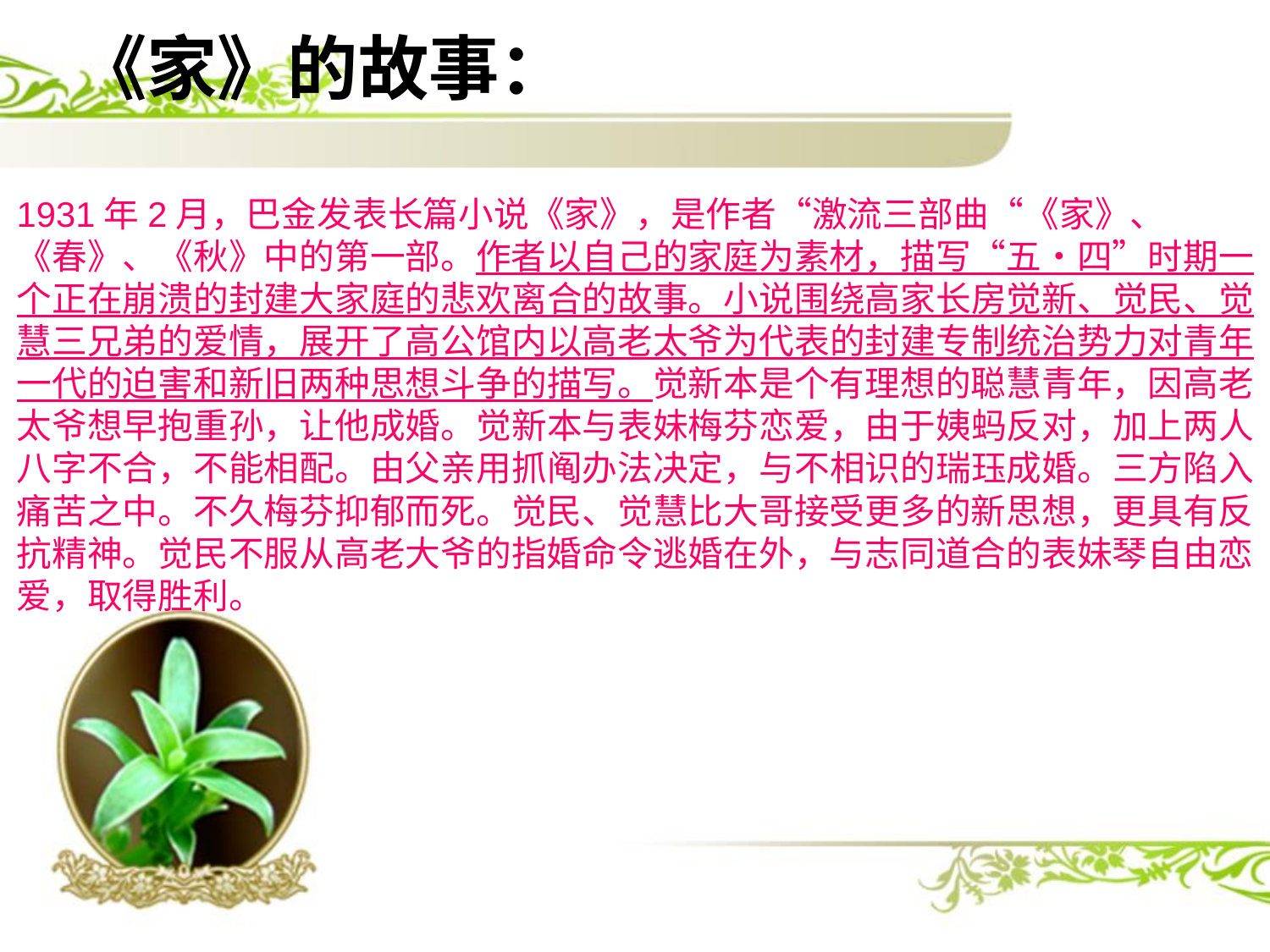

# 《家》的故事：
1931年2月，巴金发表长篇小说《家》，是作者“激流三部曲“《家》、《春》、《秋》中的第一部。作者以自己的家庭为素材，描写“五•四”时期一个正在崩溃的封建大家庭的悲欢离合的故事。小说围绕高家长房觉新、觉民、觉慧三兄弟的爱情，展开了高公馆内以高老太爷为代表的封建专制统治势力对青年一代的迫害和新旧两种思想斗争的描写。觉新本是个有理想的聪慧青年，因高老太爷想早抱重孙，让他成婚。觉新本与表妹梅芬恋爱，由于姨蚂反对，加上两人八字不合，不能相配。由父亲用抓阄办法决定，与不相识的瑞珏成婚。三方陷入痛苦之中。不久梅芬抑郁而死。觉民、觉慧比大哥接受更多的新思想，更具有反抗精神。觉民不服从高老大爷的指婚命令逃婚在外，与志同道合的表妹琴自由恋爱，取得胜利。